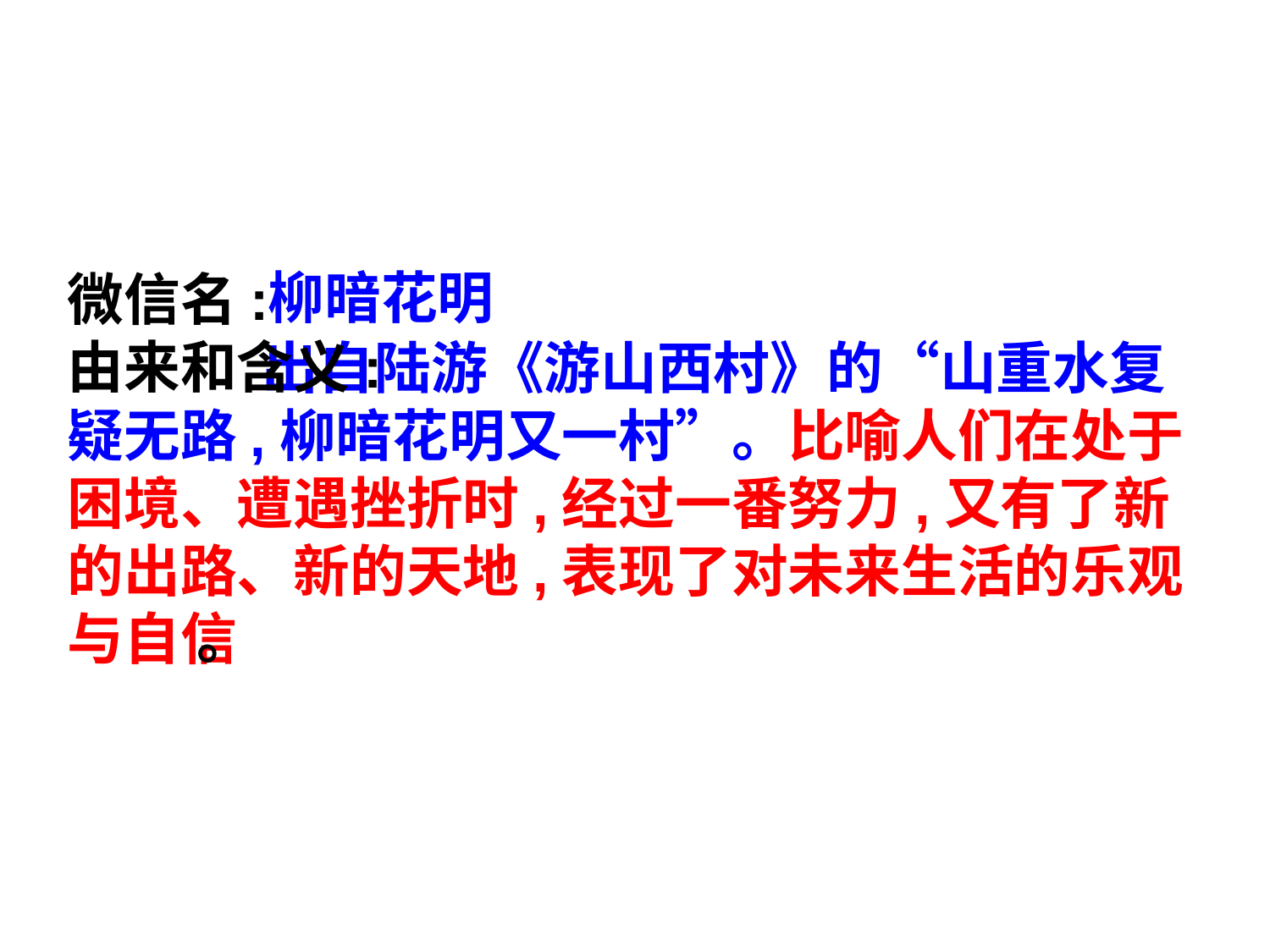

柳暗花明
微信名:
由来和含义:

         。
          出自陆游《游山西村》的“山重水复疑无路,柳暗花明又一村”。比喻人们在处于困境、遭遇挫折时,经过一番努力,又有了新的出路、新的天地,表现了对未来生活的乐观与自信